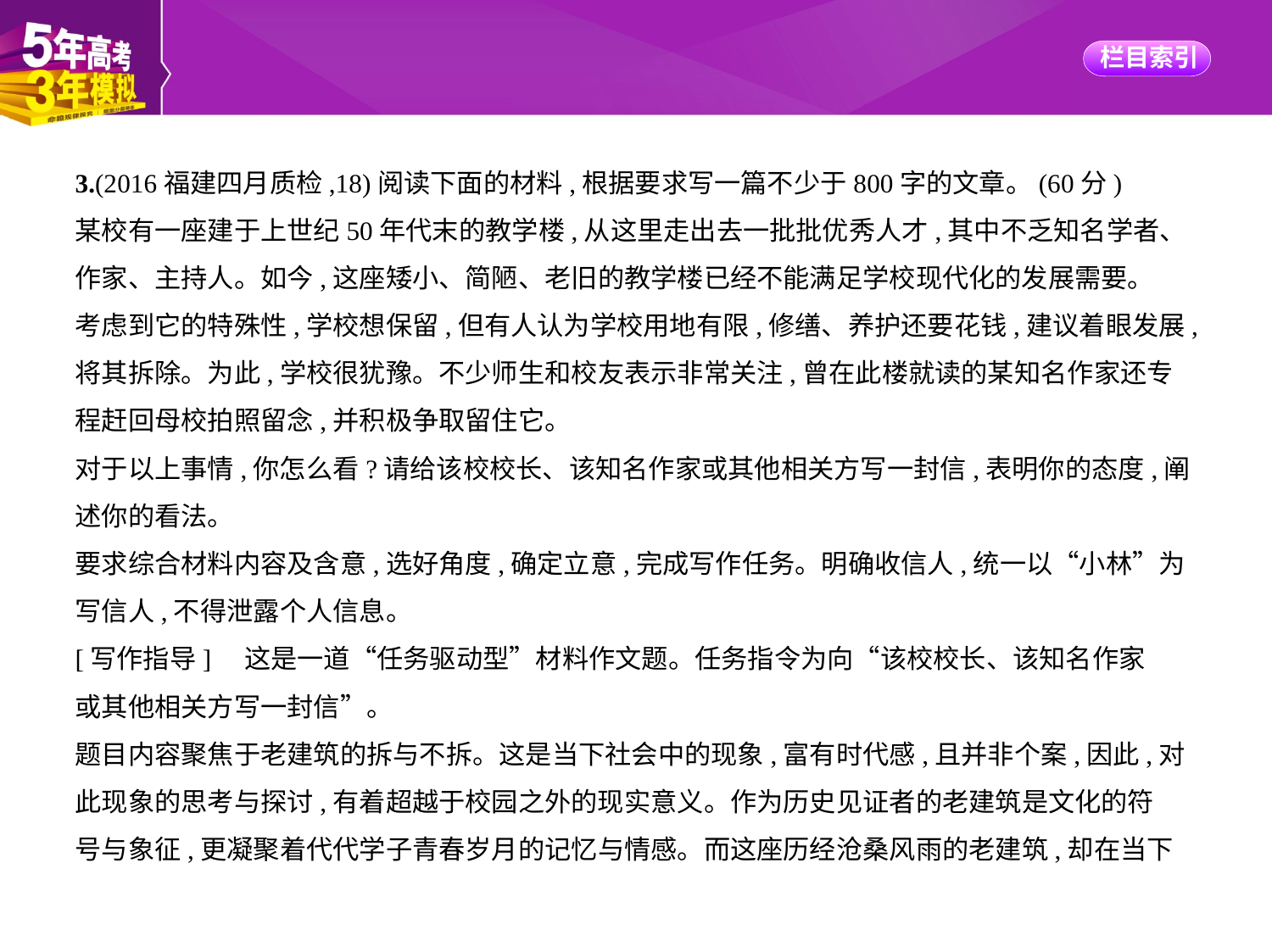

3.(2016福建四月质检,18)阅读下面的材料,根据要求写一篇不少于800字的文章。(60分)
某校有一座建于上世纪50年代末的教学楼,从这里走出去一批批优秀人才,其中不乏知名学者、
作家、主持人。如今,这座矮小、简陋、老旧的教学楼已经不能满足学校现代化的发展需要。
考虑到它的特殊性,学校想保留,但有人认为学校用地有限,修缮、养护还要花钱,建议着眼发展,
将其拆除。为此,学校很犹豫。不少师生和校友表示非常关注,曾在此楼就读的某知名作家还专
程赶回母校拍照留念,并积极争取留住它。
对于以上事情,你怎么看?请给该校校长、该知名作家或其他相关方写一封信,表明你的态度,阐
述你的看法。
要求综合材料内容及含意,选好角度,确定立意,完成写作任务。明确收信人,统一以“小林”为
写信人,不得泄露个人信息。
[写作指导]　这是一道“任务驱动型”材料作文题。任务指令为向“该校校长、该知名作家
或其他相关方写一封信”。
题目内容聚焦于老建筑的拆与不拆。这是当下社会中的现象,富有时代感,且并非个案,因此,对
此现象的思考与探讨,有着超越于校园之外的现实意义。作为历史见证者的老建筑是文化的符
号与象征,更凝聚着代代学子青春岁月的记忆与情感。而这座历经沧桑风雨的老建筑,却在当下